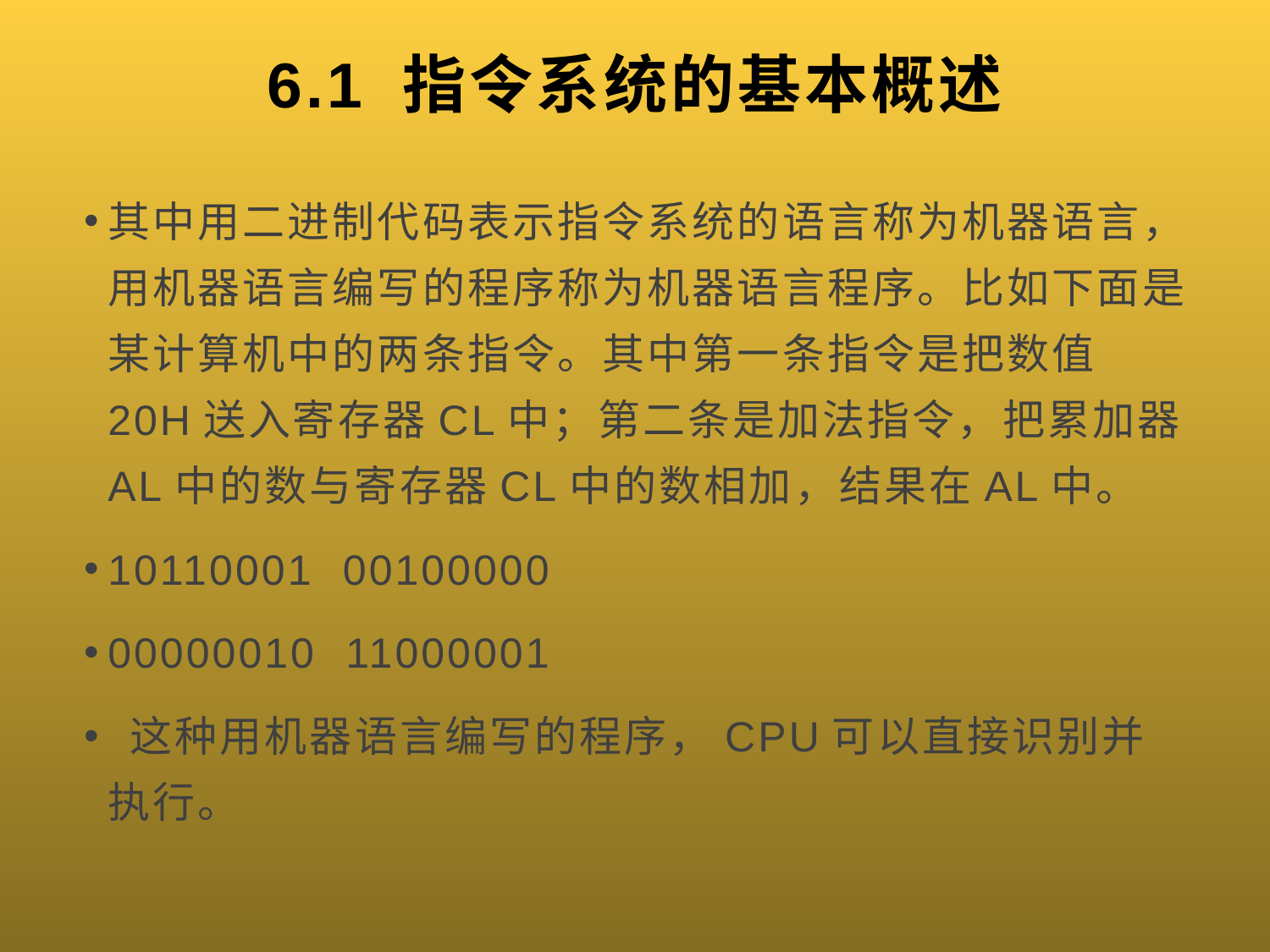

# 6.1 指令系统的基本概述
其中用二进制代码表示指令系统的语言称为机器语言，用机器语言编写的程序称为机器语言程序。比如下面是某计算机中的两条指令。其中第一条指令是把数值20H送入寄存器CL中；第二条是加法指令，把累加器AL中的数与寄存器CL中的数相加，结果在AL中。
10110001  00100000
00000010  11000001
 这种用机器语言编写的程序，CPU可以直接识别并执行。